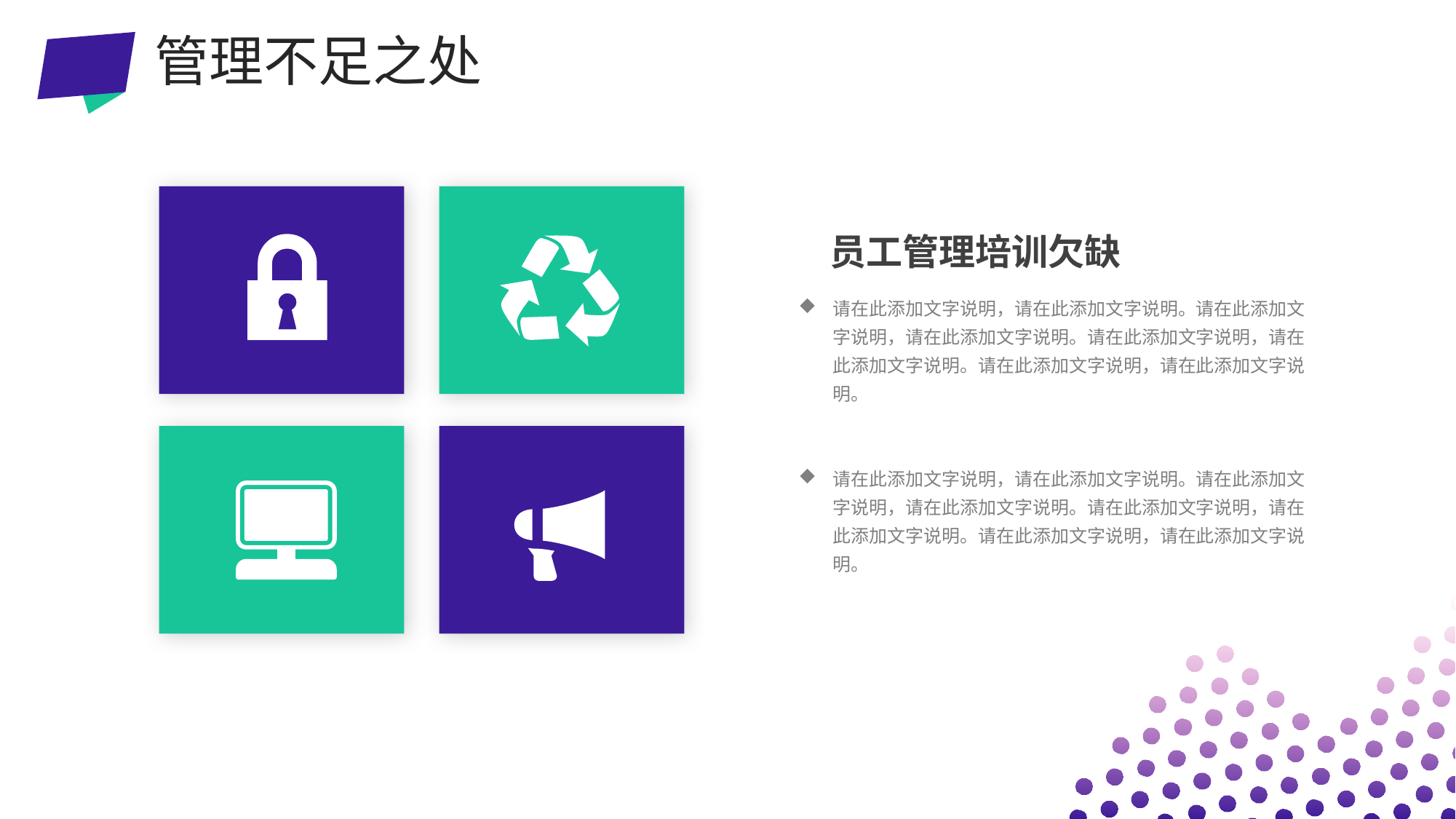

管理不足之处

员工管理培训欠缺

请在此添加文字说明，请在此添加文字说明。请在此添加文字说明，请在此添加文字说明。请在此添加文字说明，请在此添加文字说明。请在此添加文字说明，请在此添加文字说明。

请在此添加文字说明，请在此添加文字说明。请在此添加文字说明，请在此添加文字说明。请在此添加文字说明，请在此添加文字说明。请在此添加文字说明，请在此添加文字说明。